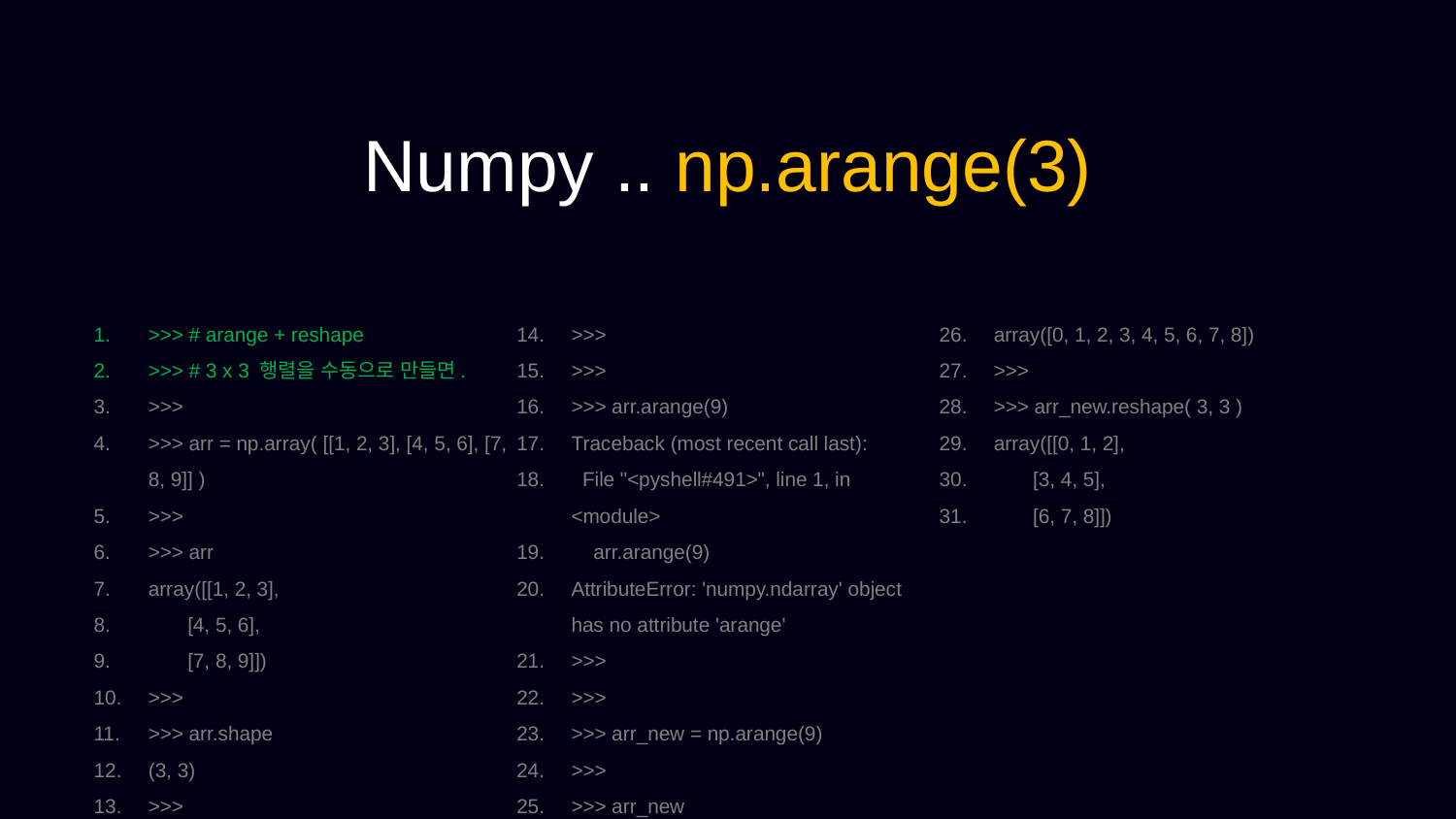

Numpy .. np.arange(3)
>>> # arange + reshape
>>> # 3 x 3 행렬을 수동으로 만들면.
>>>
>>> arr = np.array( [[1, 2, 3], [4, 5, 6], [7, 8, 9]] )
>>>
>>> arr
array([[1, 2, 3],
       [4, 5, 6],
       [7, 8, 9]])
>>>
>>> arr.shape
(3, 3)
>>>
>>>
>>>
>>> arr.arange(9)
Traceback (most recent call last):
  File "<pyshell#491>", line 1, in <module>
    arr.arange(9)
AttributeError: 'numpy.ndarray' object has no attribute 'arange'
>>>
>>>
>>> arr_new = np.arange(9)
>>>
>>> arr_new
array([0, 1, 2, 3, 4, 5, 6, 7, 8])
>>>
>>> arr_new.reshape( 3, 3 )
array([[0, 1, 2],
       [3, 4, 5],
       [6, 7, 8]])